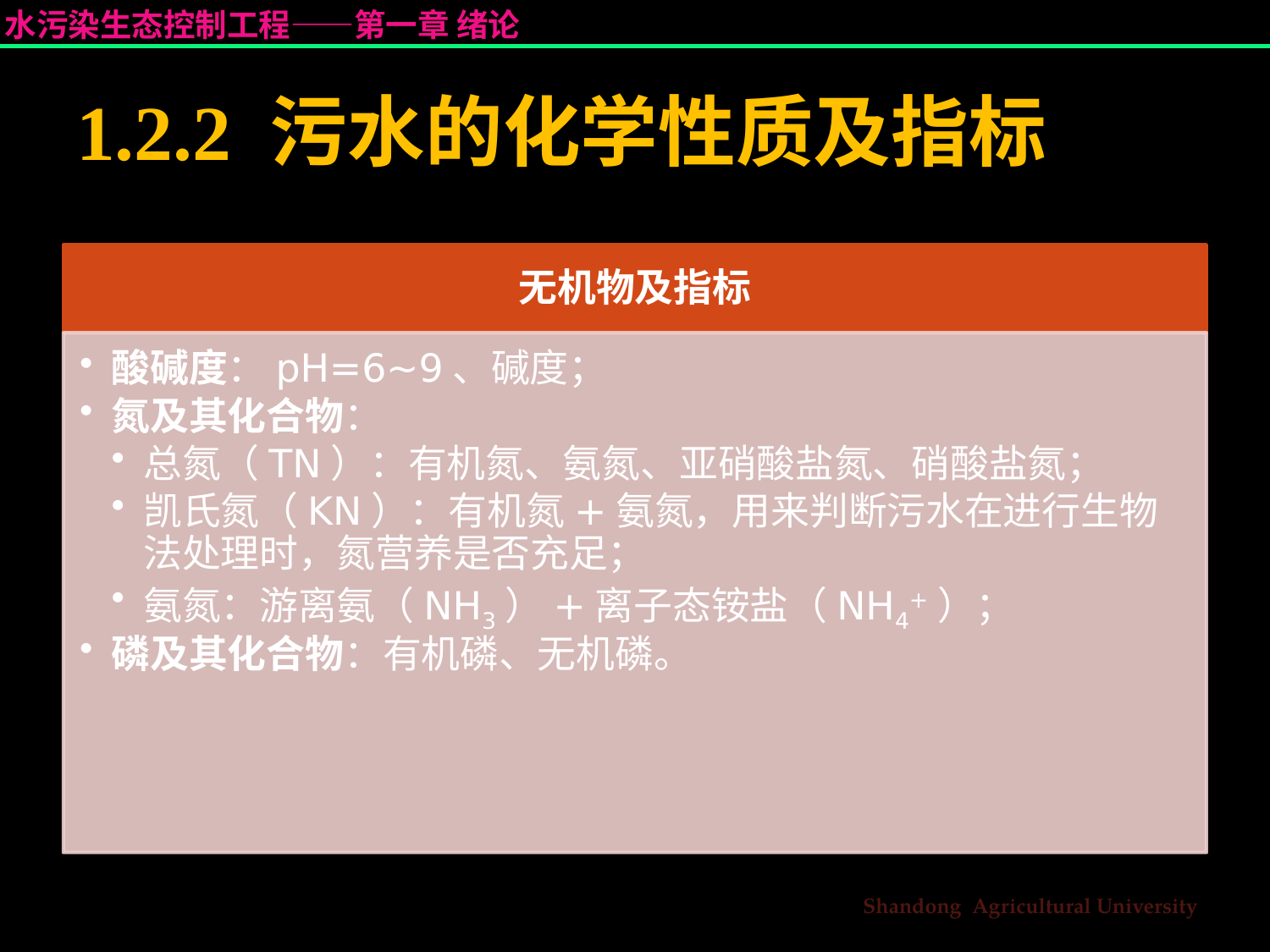

# 1.2.2 污水的化学性质及指标
无机物及指标
酸碱度：pH=6~9、碱度；
氮及其化合物：
总氮（TN）：有机氮、氨氮、亚硝酸盐氮、硝酸盐氮；
凯氏氮（KN）：有机氮+氨氮，用来判断污水在进行生物法处理时，氮营养是否充足；
氨氮：游离氨（NH3）+离子态铵盐（NH4+）；
磷及其化合物：有机磷、无机磷。